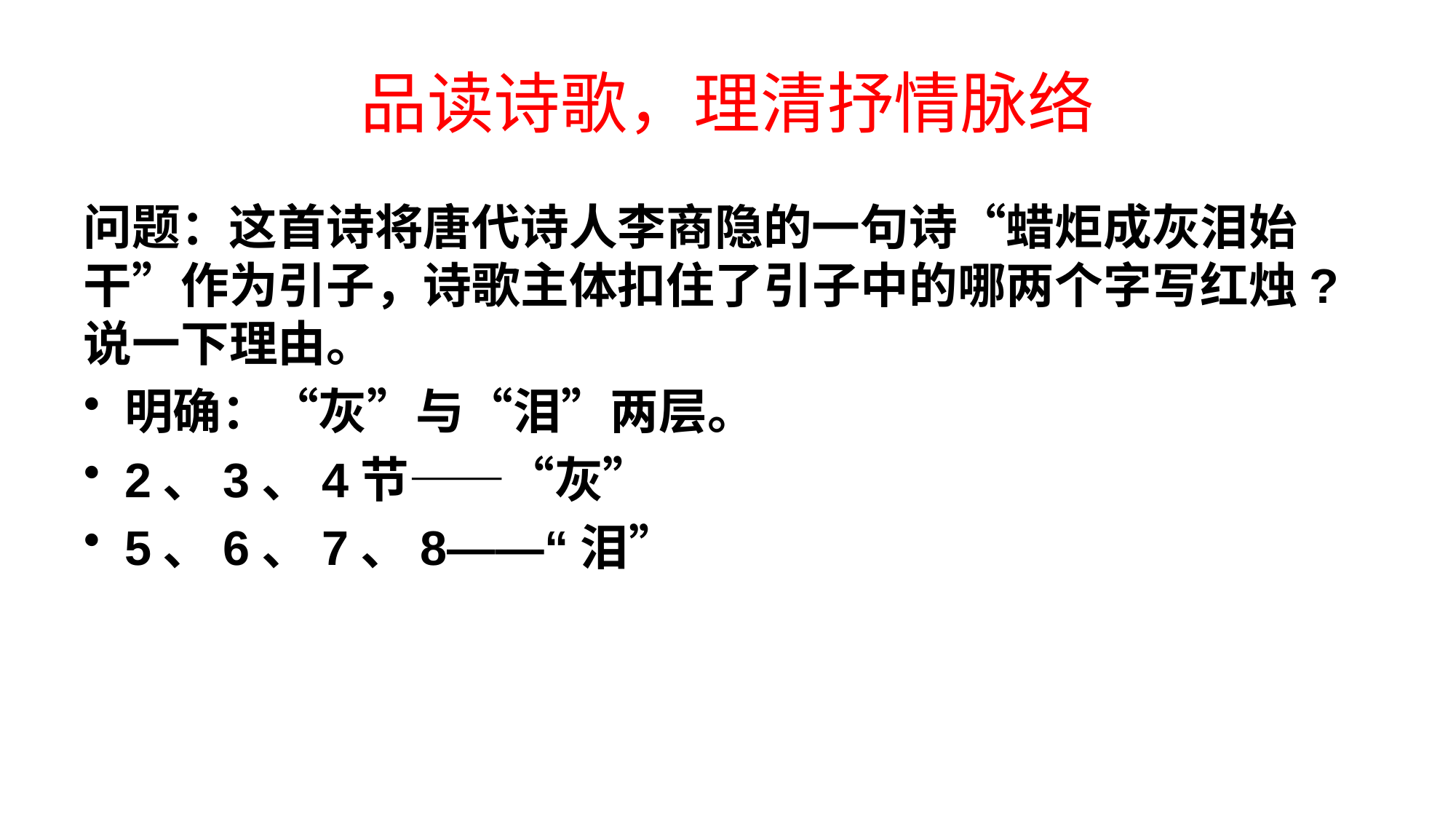

# 品读诗歌，理清抒情脉络
问题：这首诗将唐代诗人李商隐的一句诗“蜡炬成灰泪始干”作为引子，诗歌主体扣住了引子中的哪两个字写红烛?说一下理由。
明确：“灰”与“泪”两层。
2、3、4节——“灰”
5、6、7、8——“泪”